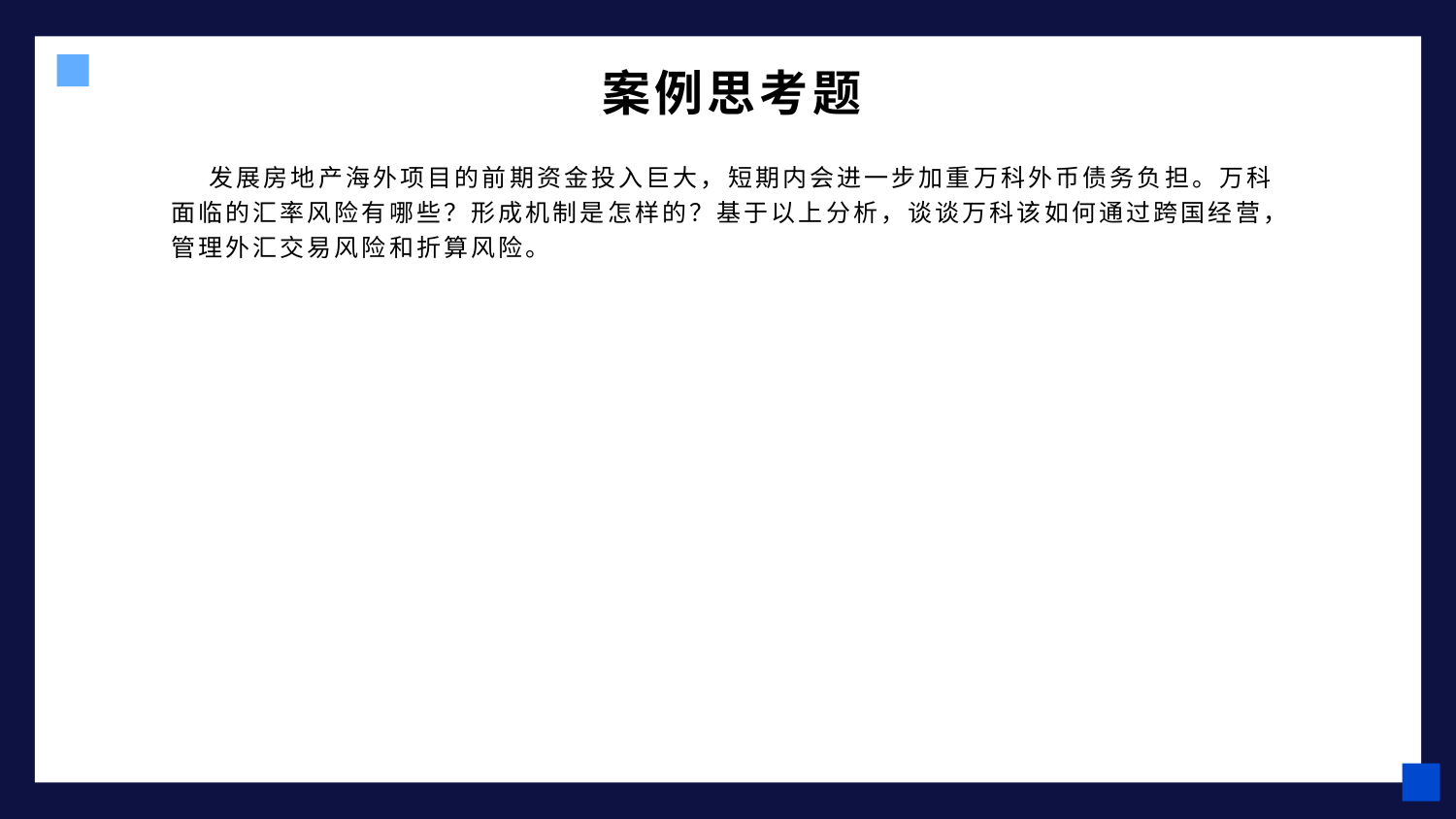

# 案例思考题
发展房地产海外项目的前期资金投入巨大，短期内会进一步加重万科外币债务负担。万科面临的汇率风险有哪些？形成机制是怎样的？基于以上分析，谈谈万科该如何通过跨国经营，管理外汇交易风险和折算风险。